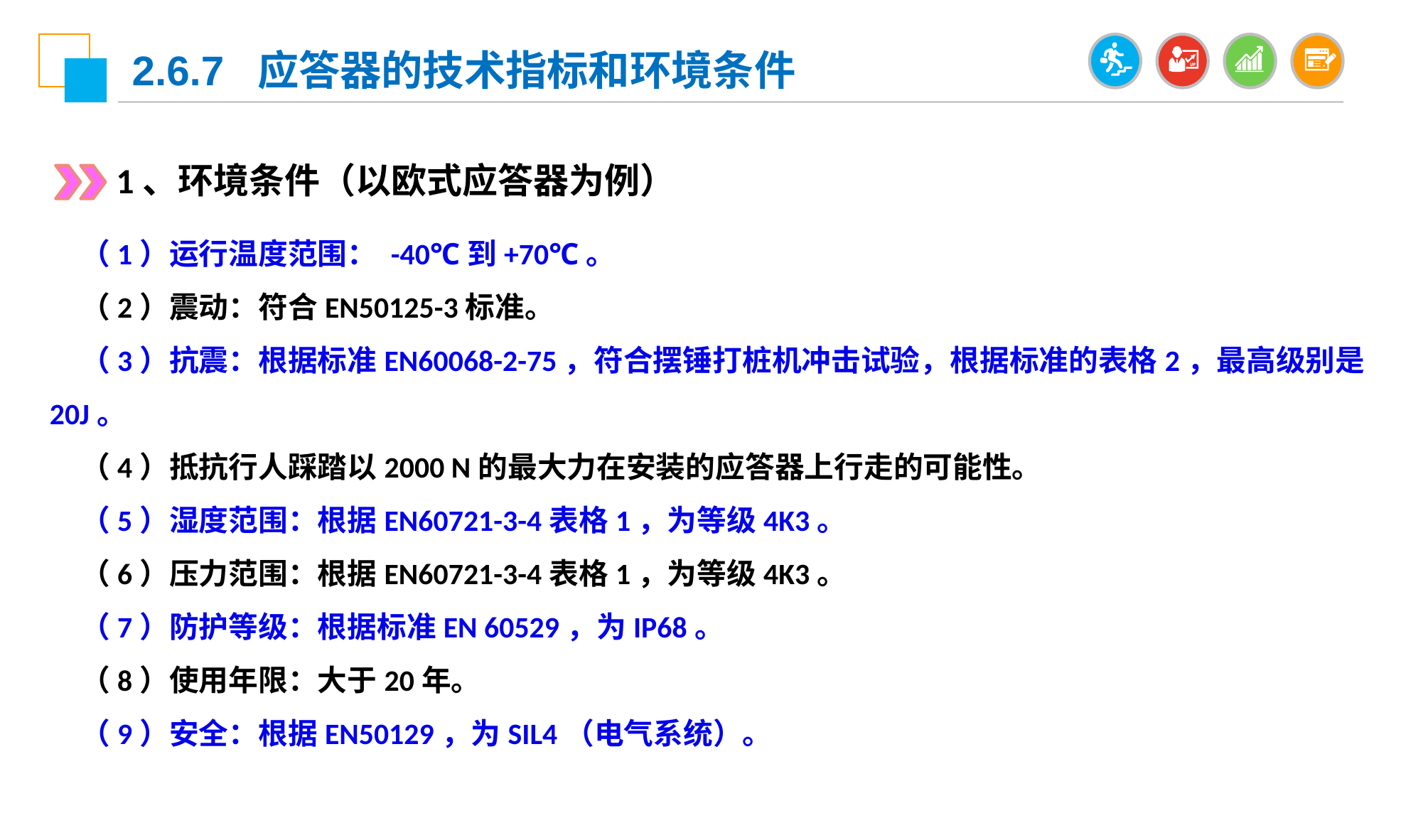

2.6.7  应答器的技术指标和环境条件
1、环境条件（以欧式应答器为例）

（1）运行温度范围： -40℃到+70℃。
（2）震动：符合EN50125-3标准。
（3）抗震：根据标准EN60068-2-75，符合摆锤打桩机冲击试验，根据标准的表格2，最高级别是20J。
（4）抵抗行人踩踏以2000 N的最大力在安装的应答器上行走的可能性。
（5）湿度范围：根据EN60721-3-4表格1，为等级4K3。
（6）压力范围：根据EN60721-3-4表格1，为等级4K3。
（7）防护等级：根据标准EN 60529，为IP68。
（8）使用年限：大于20年。
（9）安全：根据EN50129，为SIL4（电气系统）。